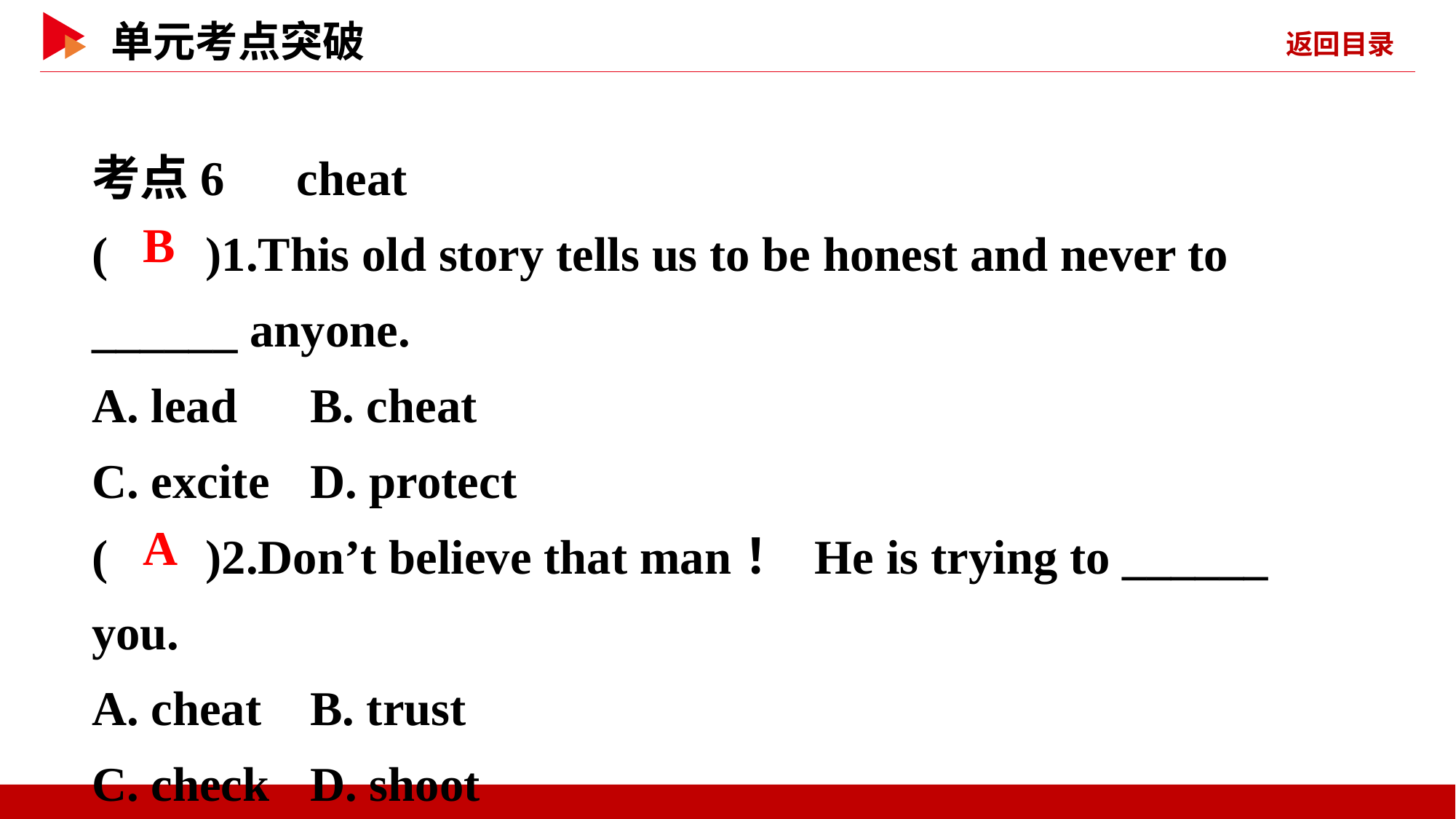

考点6　cheat
(        )1.This old story tells us to be honest and never to ______ anyone.
A. lead	B. cheat
C. excite	D. protect
(        )2.Don’t believe that man！ He is trying to ______ you.
A. cheat	B. trust
C. check	D. shoot
   B
   A